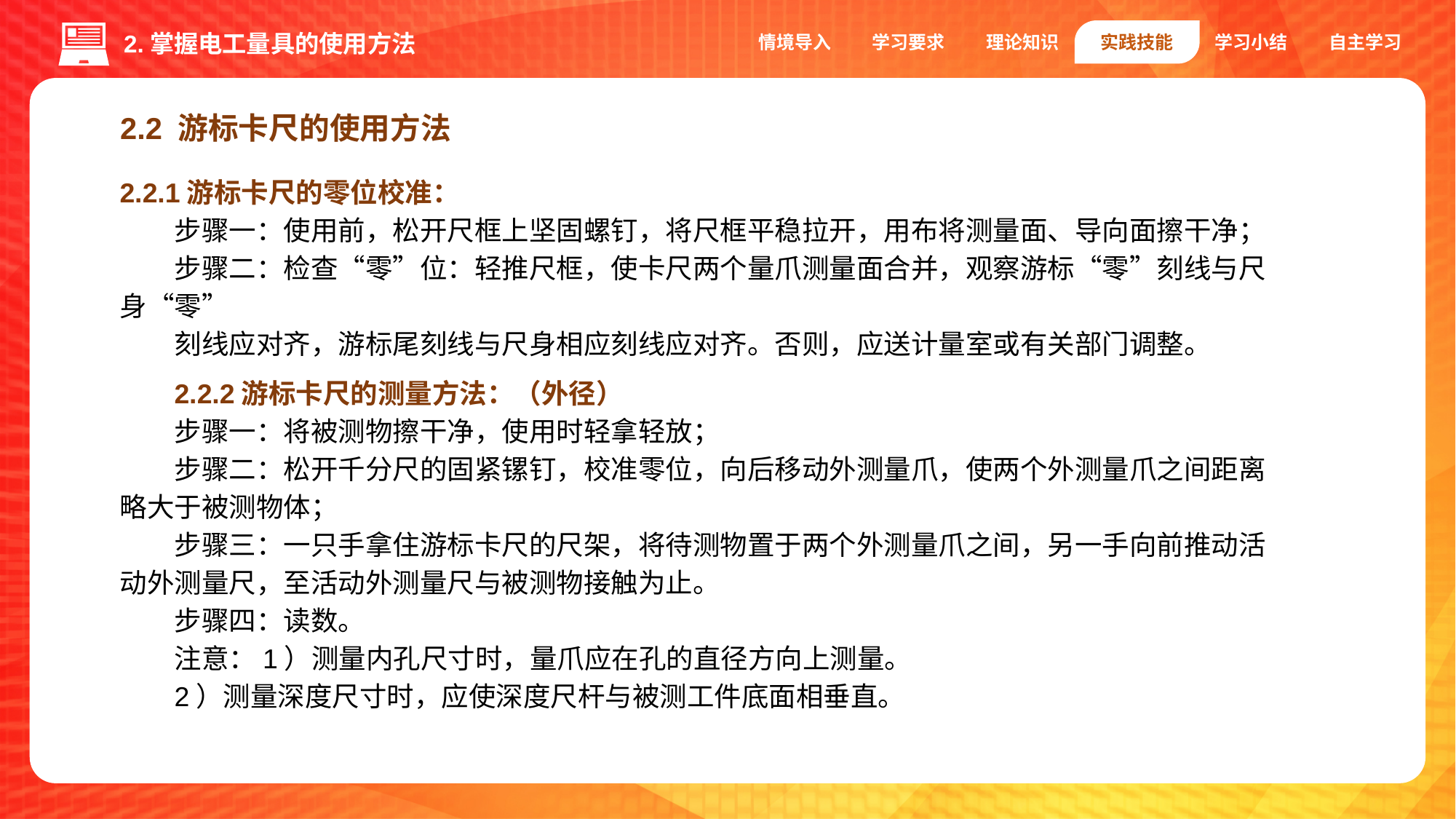

情境导入
学习要求
理论知识
实践技能
学习小结
自主学习

2.掌握电工量具的使用方法
2.2 游标卡尺的使用方法
2.2.1游标卡尺的零位校准：
步骤一：使用前，松开尺框上坚固螺钉，将尺框平稳拉开，用布将测量面、导向面擦干净；
步骤二：检查“零”位：轻推尺框，使卡尺两个量爪测量面合并，观察游标“零”刻线与尺身“零”
刻线应对齐，游标尾刻线与尺身相应刻线应对齐。否则，应送计量室或有关部门调整。
2.2.2游标卡尺的测量方法：（外径）
步骤一：将被测物擦干净，使用时轻拿轻放；
步骤二：松开千分尺的固紧镙钉，校准零位，向后移动外测量爪，使两个外测量爪之间距离略大于被测物体；
步骤三：一只手拿住游标卡尺的尺架，将待测物置于两个外测量爪之间，另一手向前推动活动外测量尺，至活动外测量尺与被测物接触为止。
步骤四：读数。
注意：1）测量内孔尺寸时，量爪应在孔的直径方向上测量。
2）测量深度尺寸时，应使深度尺杆与被测工件底面相垂直。